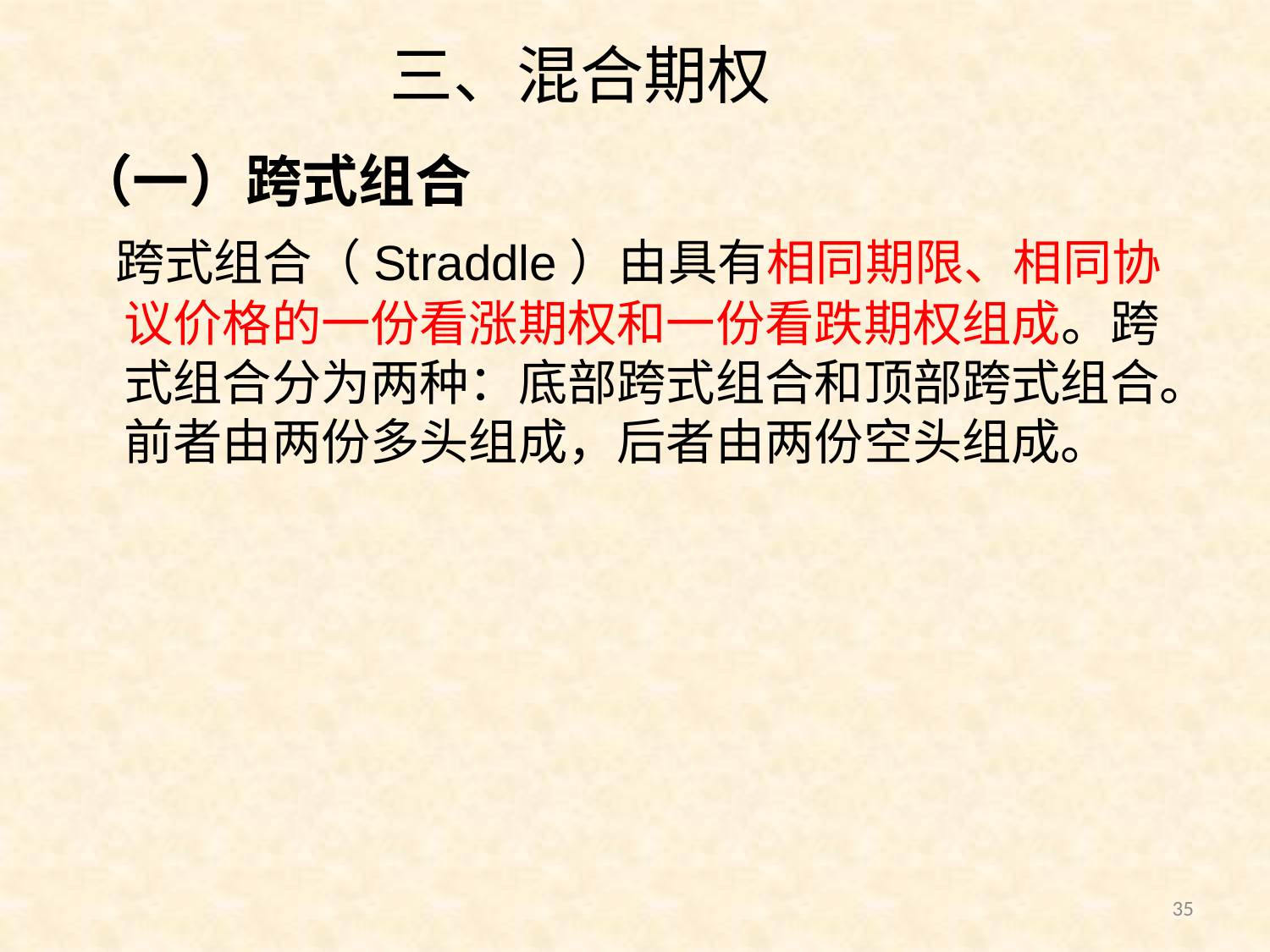

# 三、混合期权
（一）跨式组合
  跨式组合（Straddle）由具有相同期限、相同协议价格的一份看涨期权和一份看跌期权组成。跨式组合分为两种：底部跨式组合和顶部跨式组合。前者由两份多头组成，后者由两份空头组成。
35